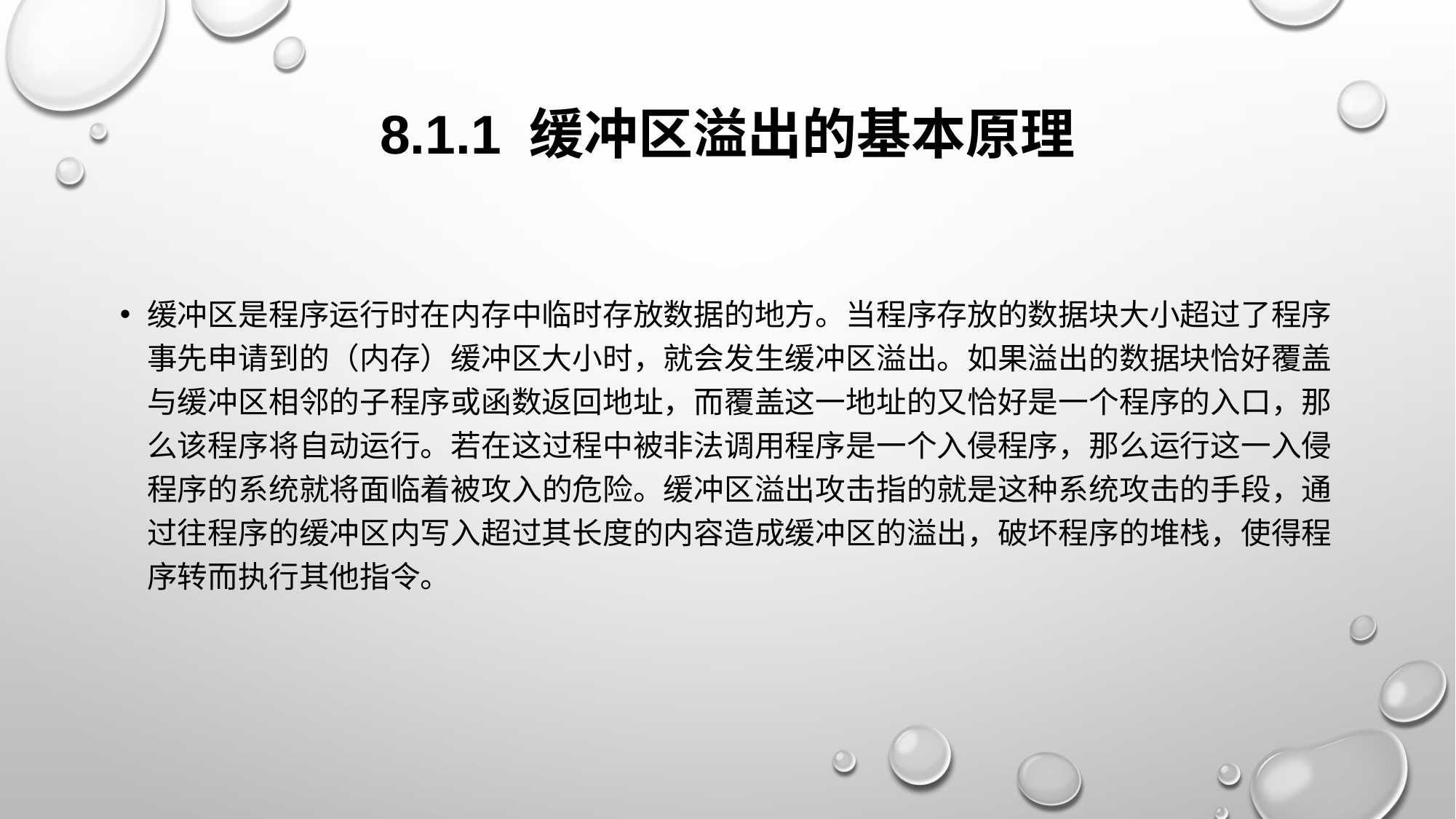

# 8.1.1 缓冲区溢出的基本原理
缓冲区是程序运行时在内存中临时存放数据的地方。当程序存放的数据块大小超过了程序事先申请到的（内存）缓冲区大小时，就会发生缓冲区溢出。如果溢出的数据块恰好覆盖与缓冲区相邻的子程序或函数返回地址，而覆盖这一地址的又恰好是一个程序的入口，那么该程序将自动运行。若在这过程中被非法调用程序是一个入侵程序，那么运行这一入侵程序的系统就将面临着被攻入的危险。缓冲区溢出攻击指的就是这种系统攻击的手段，通过往程序的缓冲区内写入超过其长度的内容造成缓冲区的溢出，破坏程序的堆栈，使得程序转而执行其他指令。